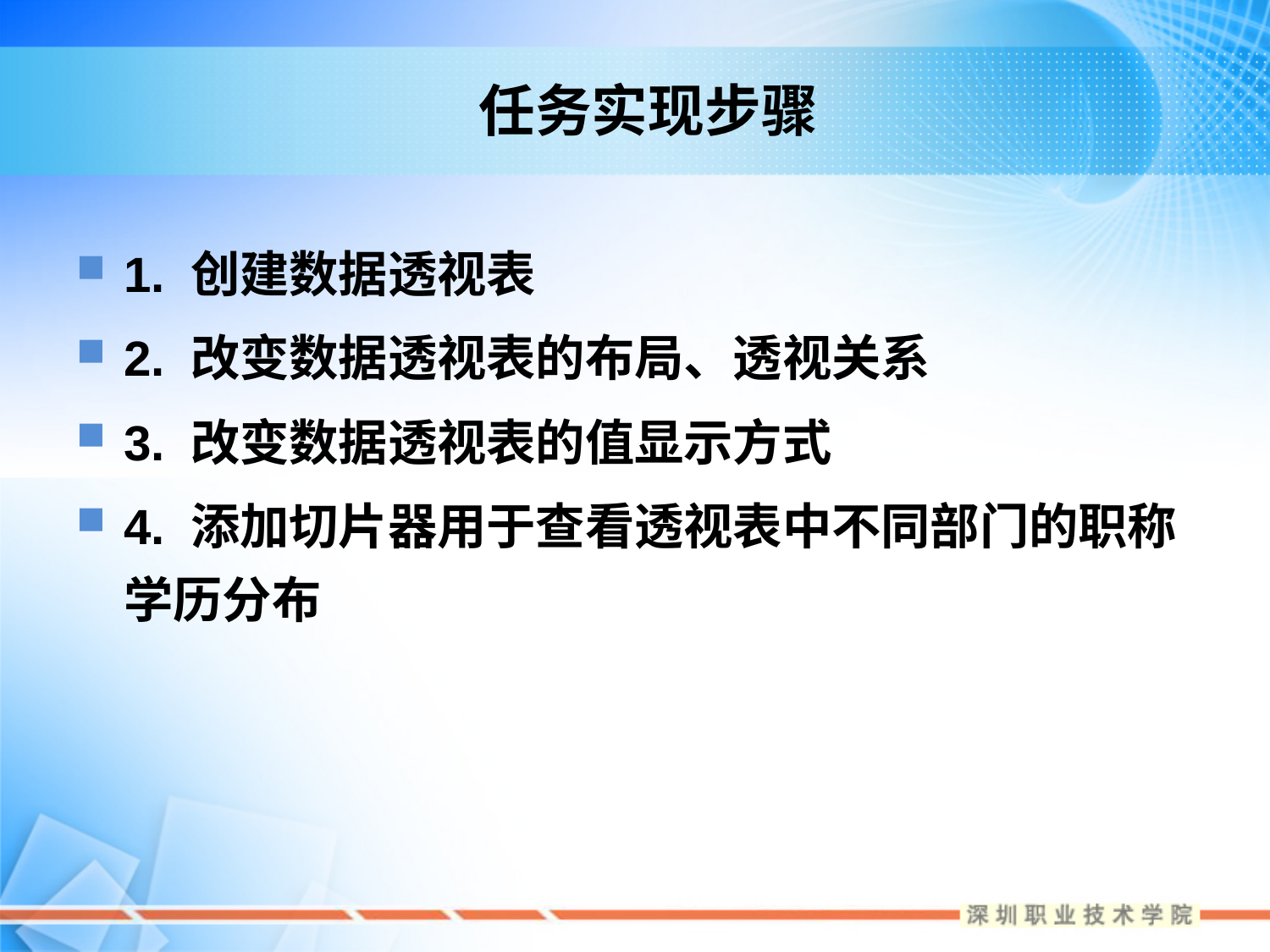

# 任务实现步骤
1. 创建数据透视表
2. 改变数据透视表的布局、透视关系
3. 改变数据透视表的值显示方式
4. 添加切片器用于查看透视表中不同部门的职称学历分布